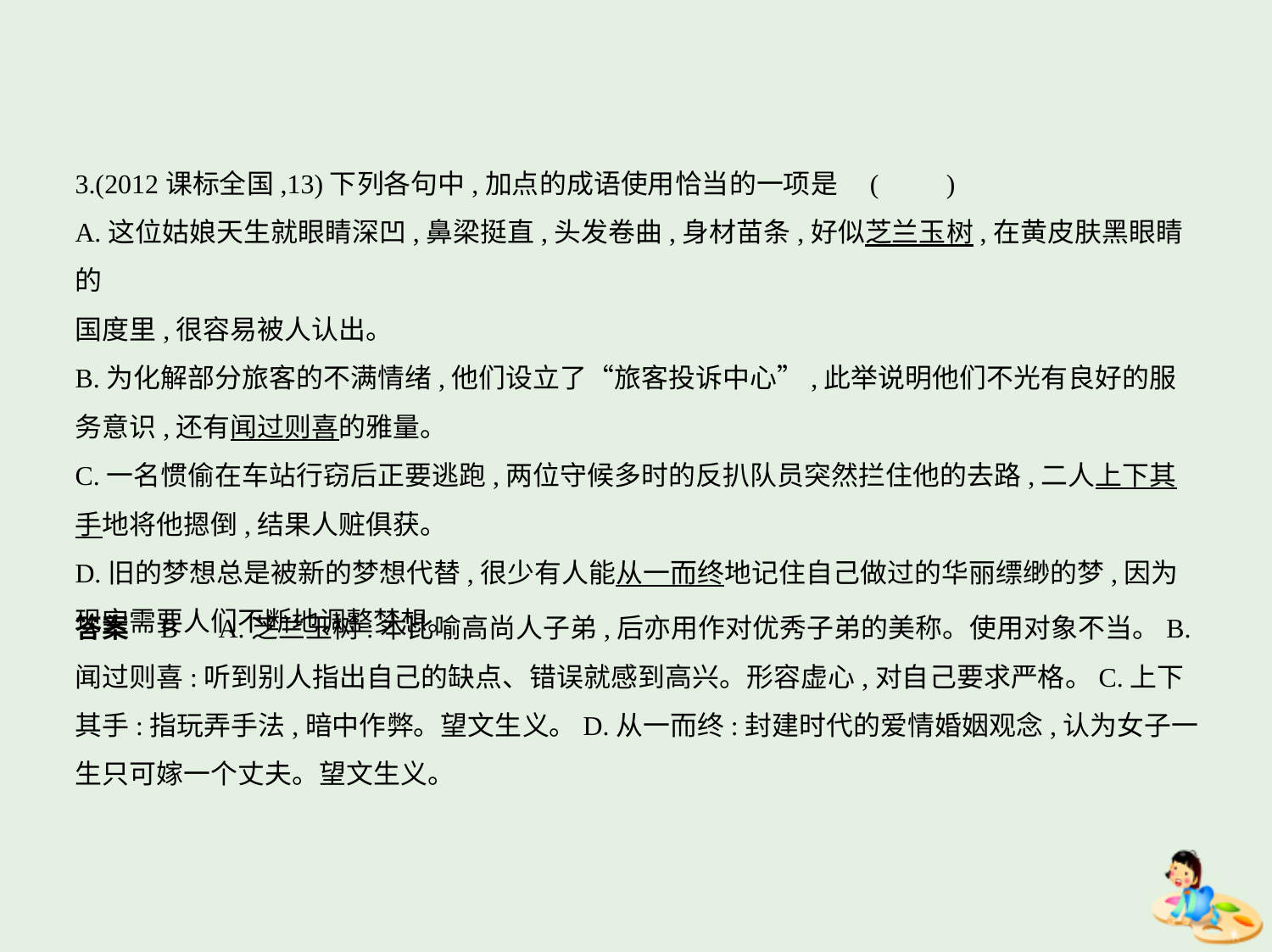

3.(2012课标全国,13)下列各句中,加点的成语使用恰当的一项是 (　　)
A.这位姑娘天生就眼睛深凹,鼻梁挺直,头发卷曲,身材苗条,好似芝兰玉树,在黄皮肤黑眼睛的
国度里,很容易被人认出。
B.为化解部分旅客的不满情绪,他们设立了“旅客投诉中心”,此举说明他们不光有良好的服
务意识,还有闻过则喜的雅量。
C.一名惯偷在车站行窃后正要逃跑,两位守候多时的反扒队员突然拦住他的去路,二人上下其
手地将他摁倒,结果人赃俱获。
D.旧的梦想总是被新的梦想代替,很少有人能从一而终地记住自己做过的华丽缥缈的梦,因为
现实需要人们不断地调整梦想。
答案    B　A.芝兰玉树:本比喻高尚人子弟,后亦用作对优秀子弟的美称。使用对象不当。B.
闻过则喜:听到别人指出自己的缺点、错误就感到高兴。形容虚心,对自己要求严格。C.上下
其手:指玩弄手法,暗中作弊。望文生义。D.从一而终:封建时代的爱情婚姻观念,认为女子一
生只可嫁一个丈夫。望文生义。